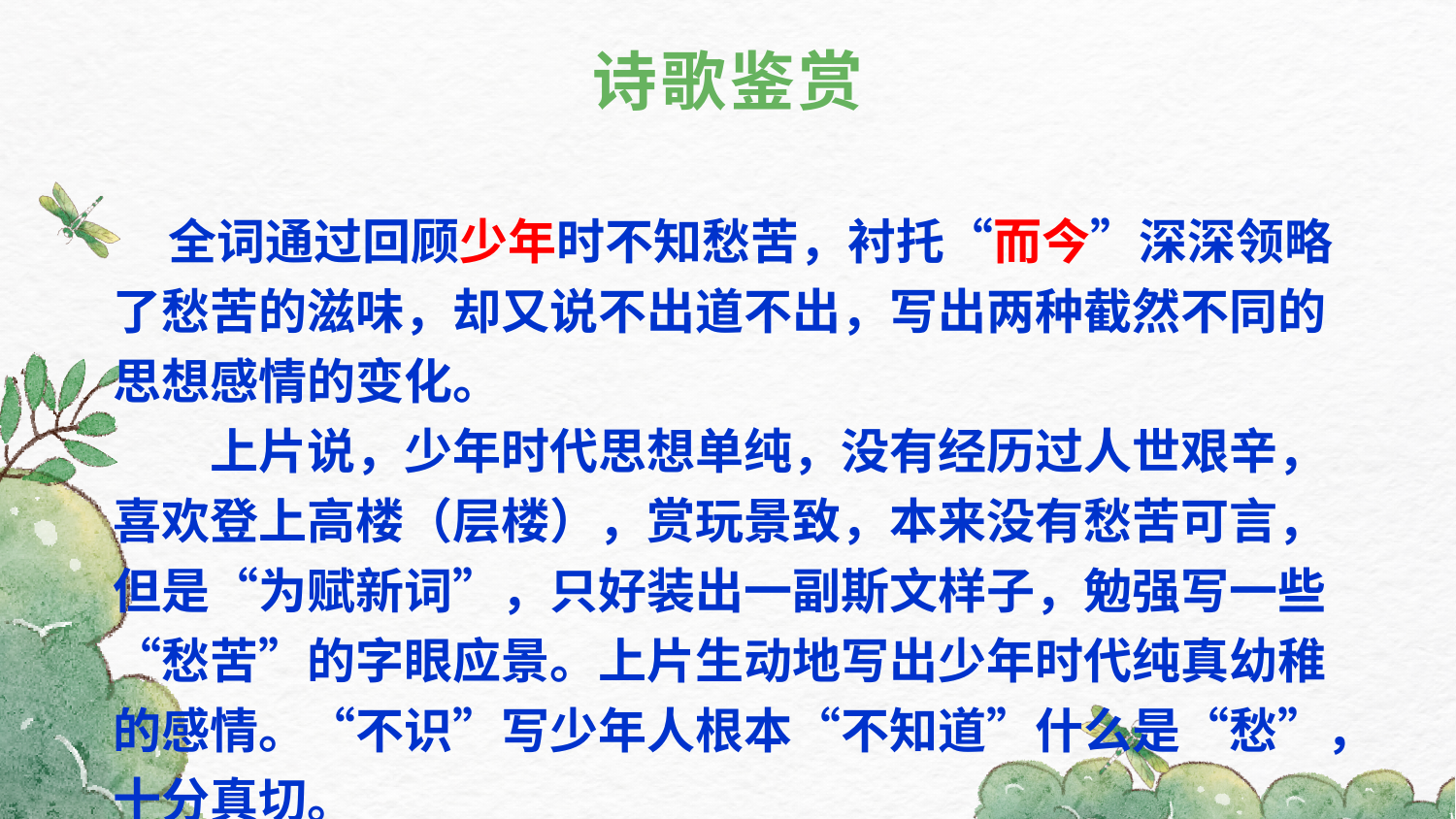

# 诗歌鉴赏
    全词通过回顾少年时不知愁苦，衬托“而今”深深领略了愁苦的滋味，却又说不出道不出，写出两种截然不同的思想感情的变化。
　　上片说，少年时代思想单纯，没有经历过人世艰辛，喜欢登上高楼（层楼），赏玩景致，本来没有愁苦可言，但是“为赋新词”，只好装出一副斯文样子，勉强写一些“愁苦”的字眼应景。上片生动地写出少年时代纯真幼稚的感情。“不识”写少年人根本“不知道”什么是“愁”，十分真切。